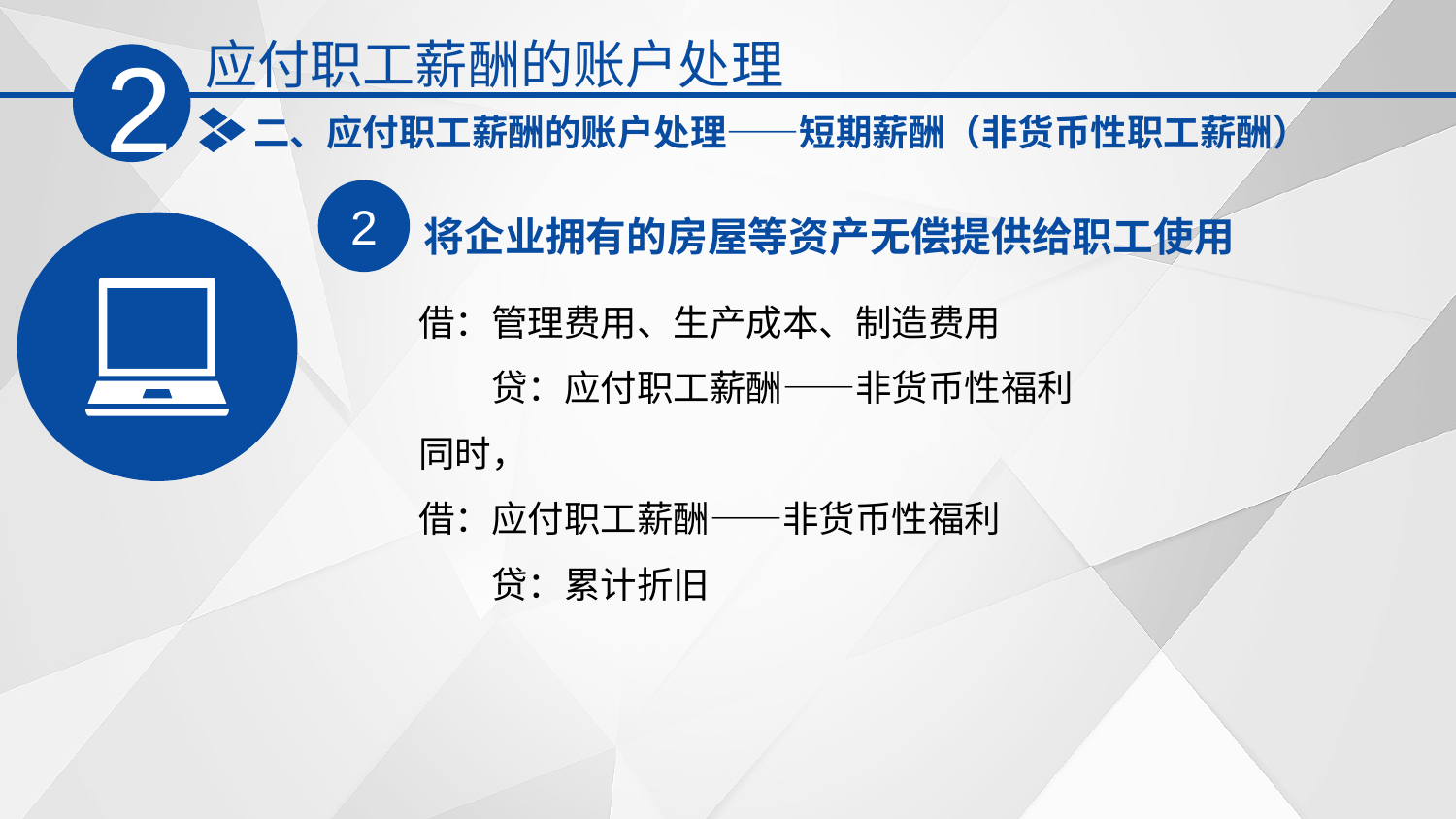

应付职工薪酬的账户处理
2

二、应付职工薪酬的账户处理——短期薪酬（非货币性职工薪酬）

2
将企业拥有的房屋等资产无偿提供给职工使用

借：管理费用、生产成本、制造费用
　　贷：应付职工薪酬——非货币性福利
同时，
借：应付职工薪酬——非货币性福利
　　贷：累计折旧